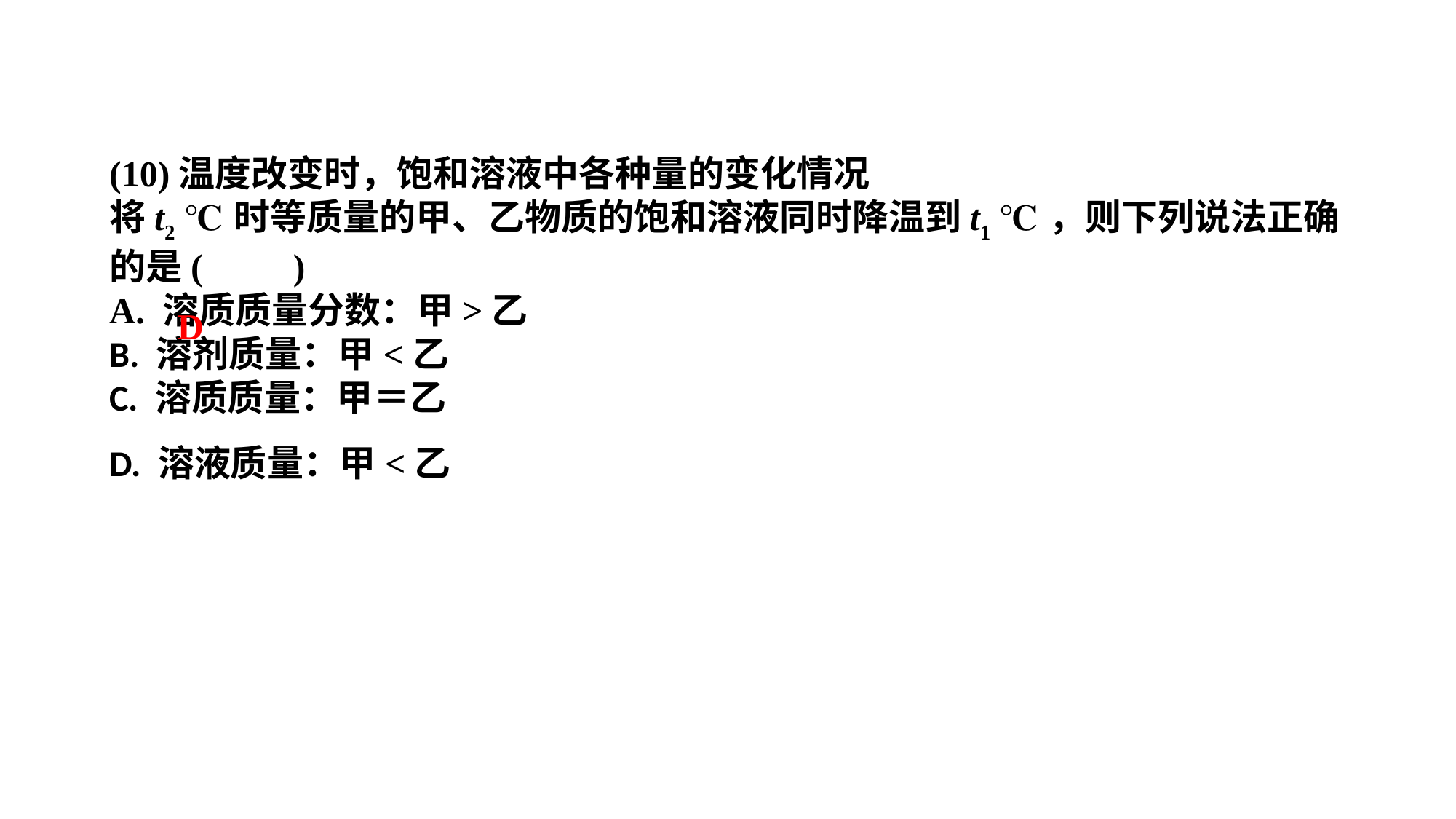

(10)温度改变时，饱和溶液中各种量的变化情况将t2 ℃时等质量的甲、乙物质的饱和溶液同时降温到t1 ℃，则下列说法正确的是(　　)A. 溶质质量分数：甲>乙B. 溶剂质量：甲<乙C. 溶质质量：甲＝乙D. 溶液质量：甲<乙
D